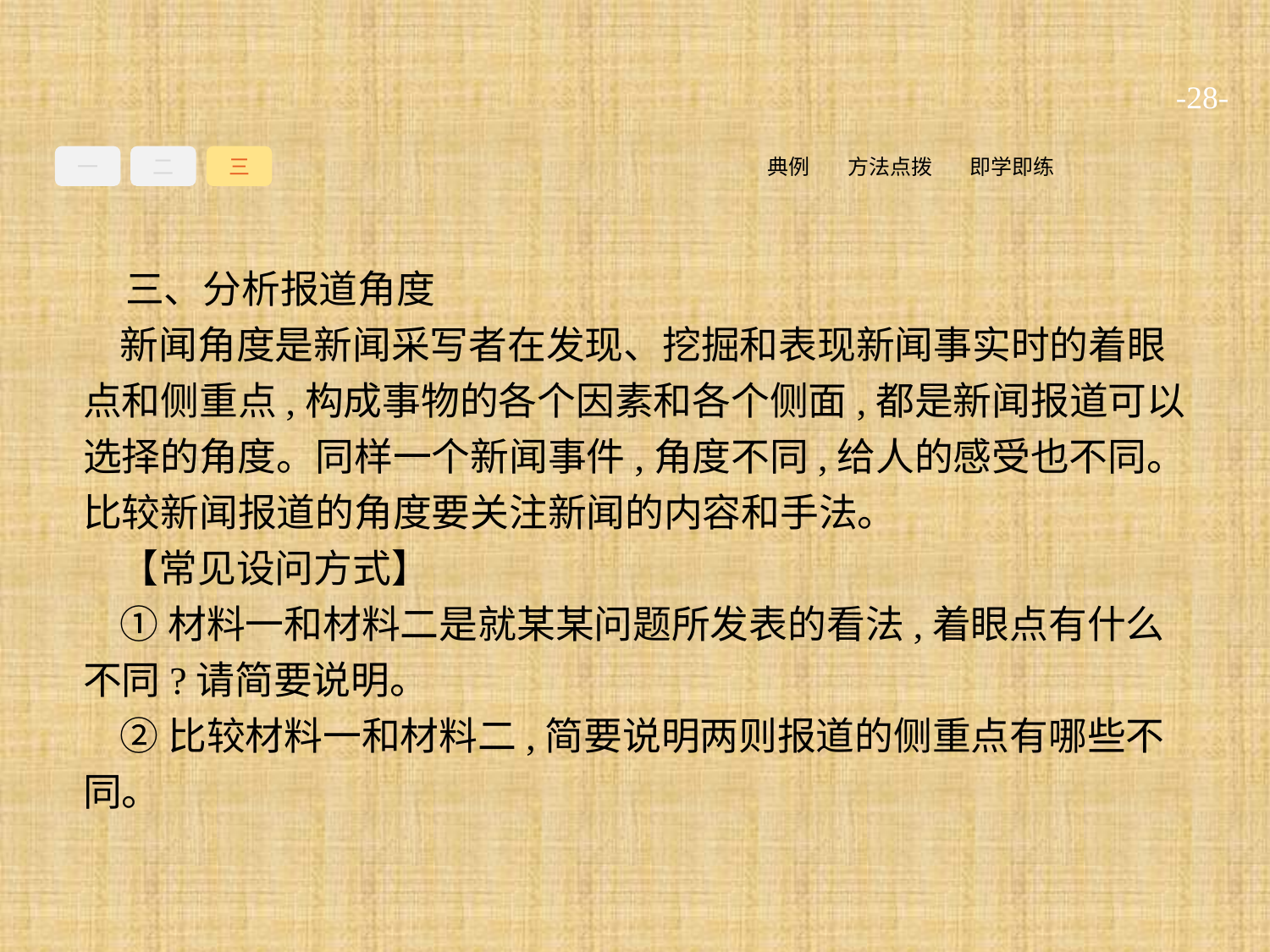

-28-
一
二
三
即学即练
方法点拨
典例
三、分析报道角度
新闻角度是新闻采写者在发现、挖掘和表现新闻事实时的着眼点和侧重点,构成事物的各个因素和各个侧面,都是新闻报道可以选择的角度。同样一个新闻事件,角度不同,给人的感受也不同。比较新闻报道的角度要关注新闻的内容和手法。
【常见设问方式】
①材料一和材料二是就某某问题所发表的看法,着眼点有什么不同?请简要说明。
②比较材料一和材料二,简要说明两则报道的侧重点有哪些不同。